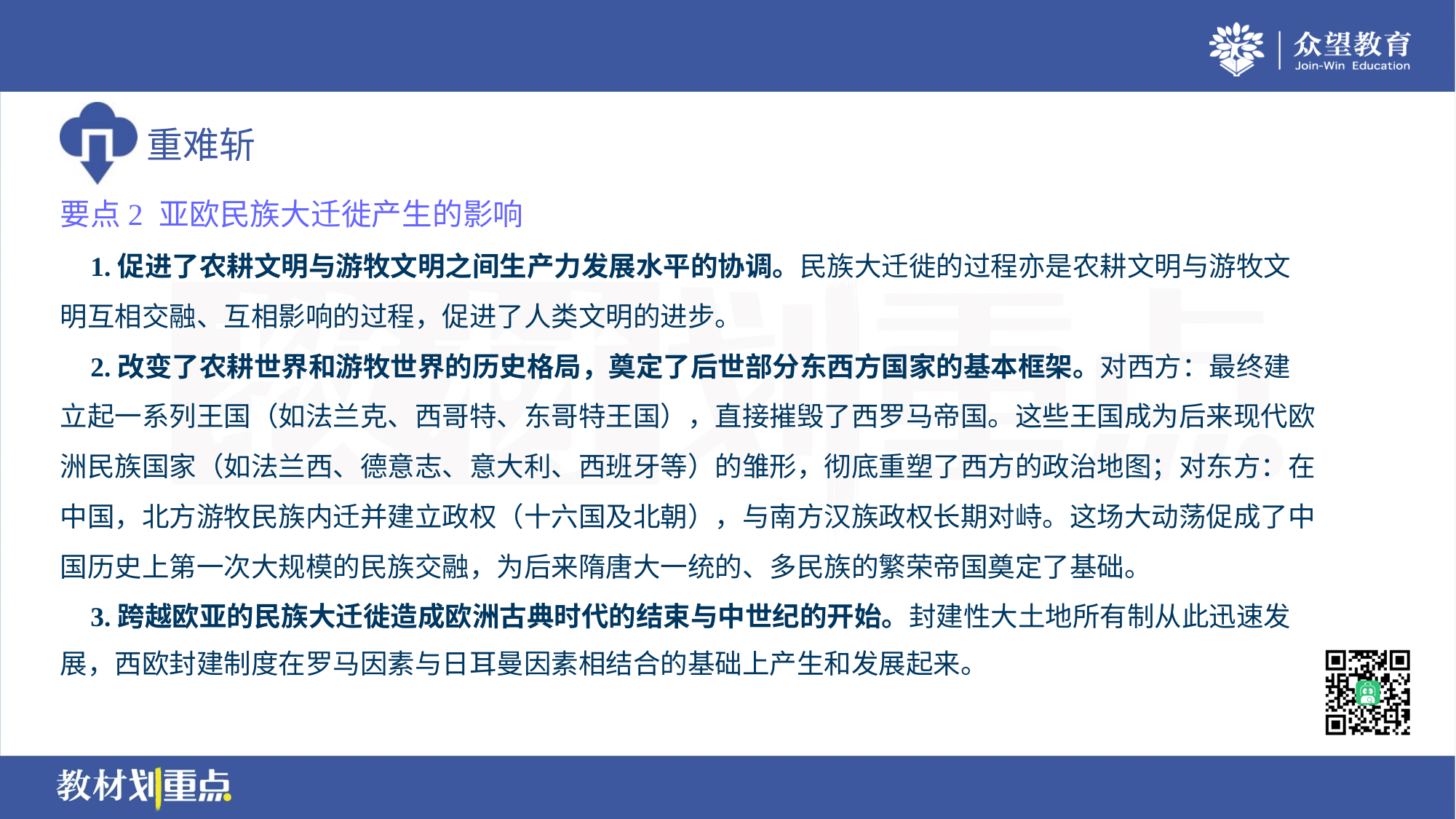

要点2 亚欧民族大迁徙产生的影响
    1.促进了农耕文明与游牧文明之间生产力发展水平的协调。民族大迁徙的过程亦是农耕文明与游牧文
明互相交融、互相影响的过程，促进了人类文明的进步。
    2.改变了农耕世界和游牧世界的历史格局，奠定了后世部分东西方国家的基本框架。对西方：最终建
立起一系列王国（如法兰克、西哥特、东哥特王国），直接摧毁了西罗马帝国。这些王国成为后来现代欧
洲民族国家（如法兰西、德意志、意大利、西班牙等）的雏形，彻底重塑了西方的政治地图；对东方：在
中国，北方游牧民族内迁并建立政权（十六国及北朝），与南方汉族政权长期对峙。这场大动荡促成了中
国历史上第一次大规模的民族交融，为后来隋唐大一统的、多民族的繁荣帝国奠定了基础。
    3.跨越欧亚的民族大迁徙造成欧洲古典时代的结束与中世纪的开始。封建性大土地所有制从此迅速发
展，西欧封建制度在罗马因素与日耳曼因素相结合的基础上产生和发展起来。